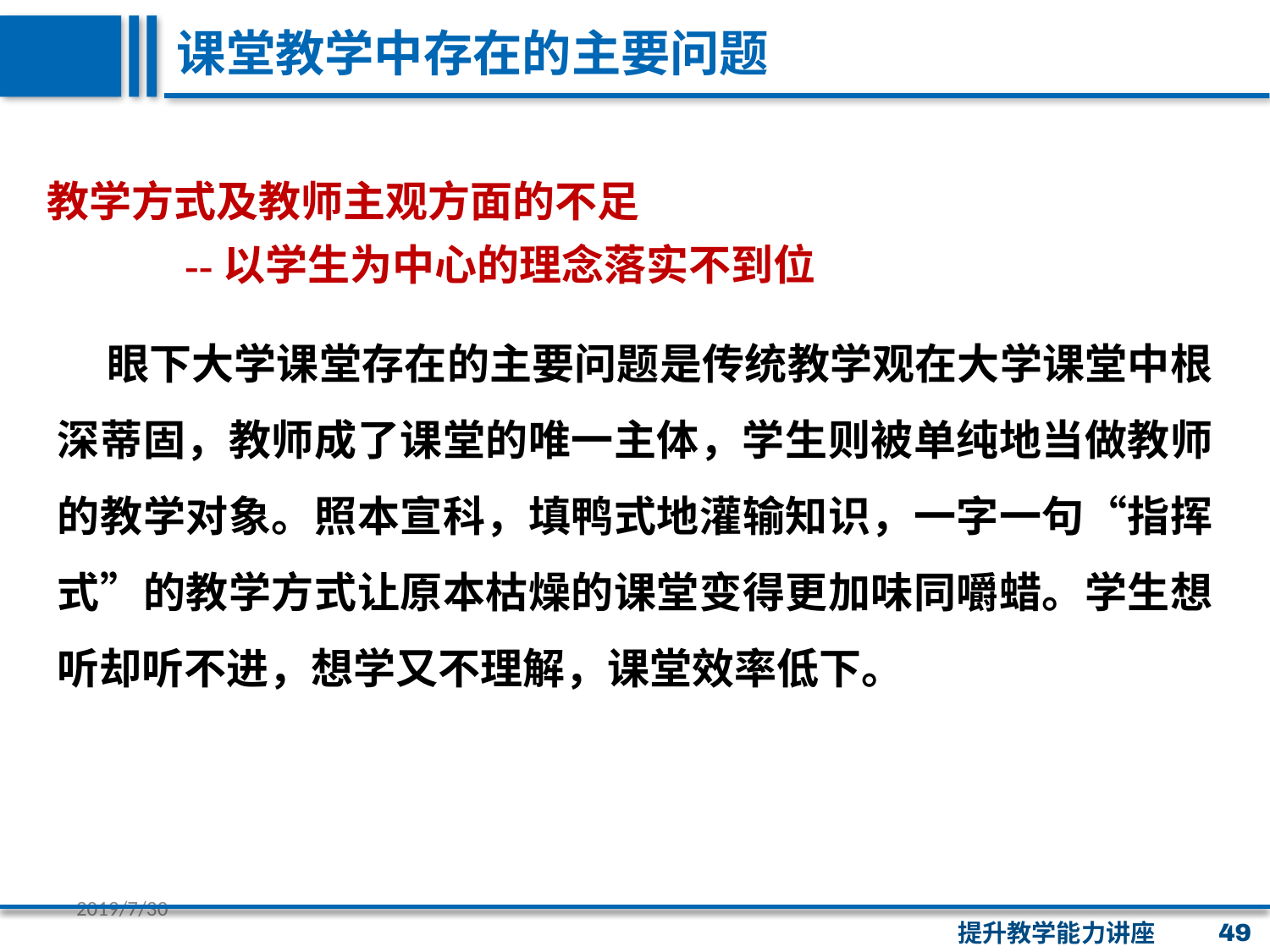

课堂教学中存在的主要问题
教学方式及教师主观方面的不足
             --以学生为中心的理念落实不到位
    眼下大学课堂存在的主要问题是传统教学观在大学课堂中根深蒂固，教师成了课堂的唯一主体，学生则被单纯地当做教师的教学对象。照本宣科，填鸭式地灌输知识，一字一句“指挥式”的教学方式让原本枯燥的课堂变得更加味同嚼蜡。学生想听却听不进，想学又不理解，课堂效率低下。
49